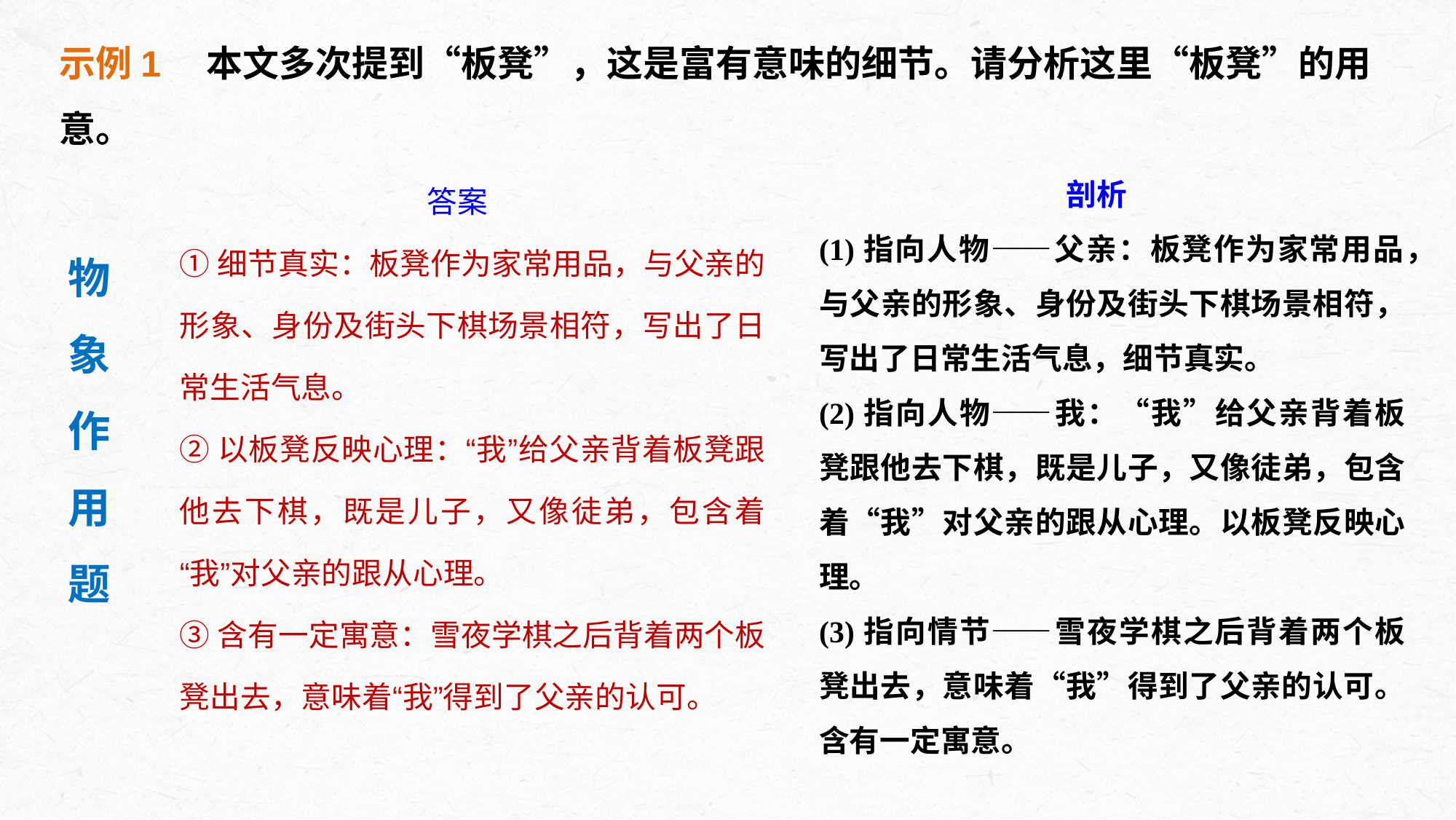

示例1　本文多次提到“板凳”，这是富有意味的细节。请分析这里“板凳”的用意。
答案
①细节真实：板凳作为家常用品，与父亲的形象、身份及街头下棋场景相符，写出了日常生活气息。
②以板凳反映心理：“我”给父亲背着板凳跟他去下棋，既是儿子，又像徒弟，包含着“我”对父亲的跟从心理。
③含有一定寓意：雪夜学棋之后背着两个板凳出去，意味着“我”得到了父亲的认可。
剖析
(1)指向人物——父亲：板凳作为家常用品，与父亲的形象、身份及街头下棋场景相符，写出了日常生活气息，细节真实。
(2)指向人物——我：“我”给父亲背着板凳跟他去下棋，既是儿子，又像徒弟，包含着“我”对父亲的跟从心理。以板凳反映心理。
(3)指向情节——雪夜学棋之后背着两个板凳出去，意味着“我”得到了父亲的认可。含有一定寓意。
物
象
作
用
题